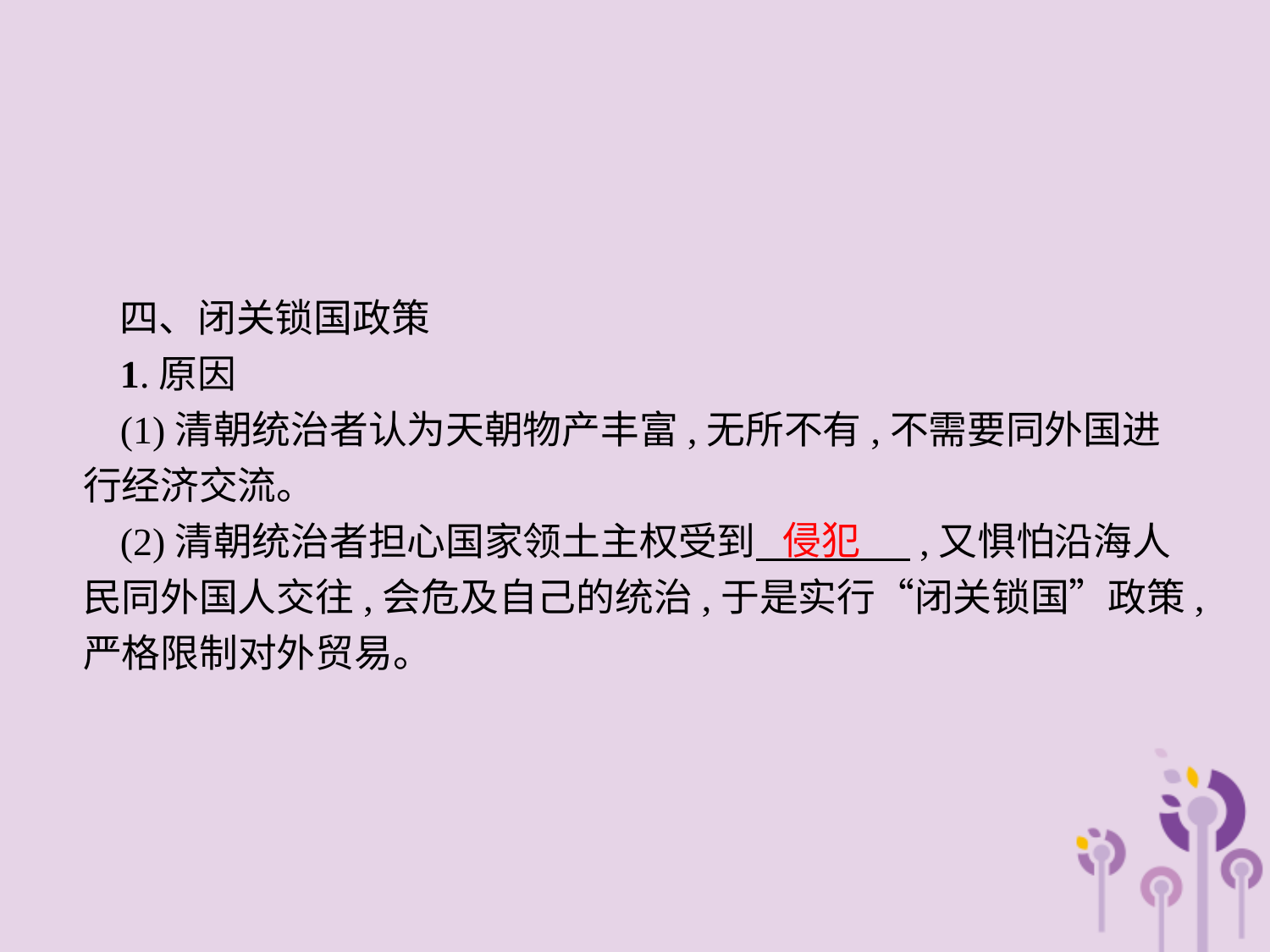

四、闭关锁国政策
1.原因
(1)清朝统治者认为天朝物产丰富,无所不有,不需要同外国进行经济交流。
(2)清朝统治者担心国家领土主权受到　　　　,又惧怕沿海人民同外国人交往,会危及自己的统治,于是实行“闭关锁国”政策,严格限制对外贸易。
侵犯